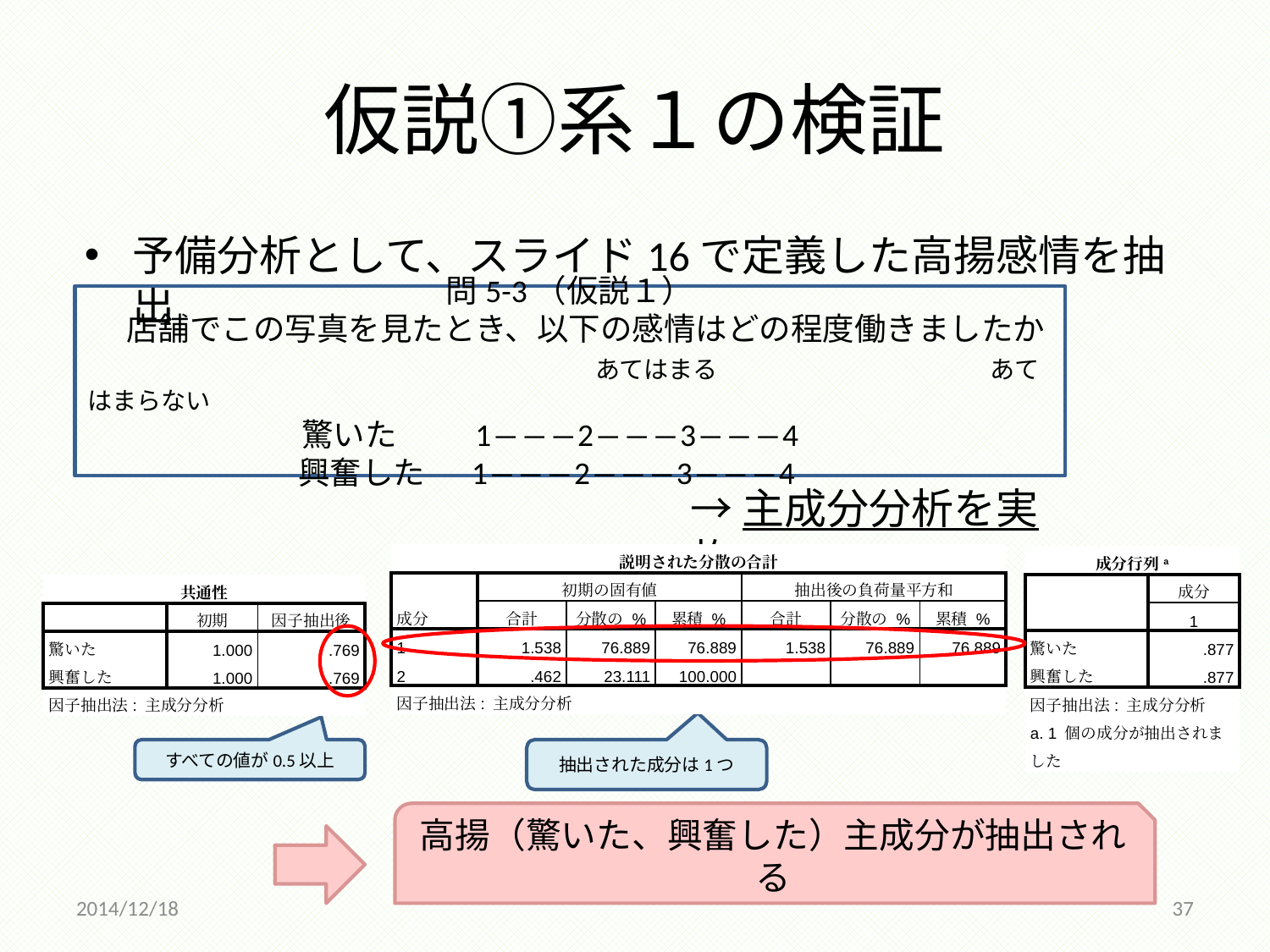

# 仮説①系１の検証
予備分析として、スライド16で定義した高揚感情を抽出

問5-3（仮説１）
　店舗でこの写真を見たとき、以下の感情はどの程度働きましたか
　　　　　　　　　　　　　　　　あてはまる　　　　　　　　　　　あてはまらない
驚いた 　　1―――2―――3―――4
興奮した　 1―――2―――3―――4
→主成分分析を実施
| 説明された分散の合計 |  |  |  |  |  |  |
| --- | --- | --- | --- | --- | --- | --- |
| 成分 | 初期の固有値 |  |  | 抽出後の負荷量平方和 |  |  |
|  | 合計 | 分散の % | 累積 % | 合計 | 分散の % | 累積 % |
| 1 | 1.538 | 76.889 | 76.889 | 1.538 | 76.889 | 76.889 |
| 2 | .462 | 23.111 | 100.000 |  |  |  |
| 因子抽出法: 主成分分析 |  |  |  |  |  |  |
| 成分行列a |  |
| --- | --- |
|  | 成分 |
|  | 1 |
| 驚いた | .877 |
| 興奮した | .877 |
| 因子抽出法: 主成分分析 |  |
| a. 1 個の成分が抽出されました |  |
| 共通性 |  |  |
| --- | --- | --- |
|  | 初期 | 因子抽出後 |
| 驚いた | 1.000 | .769 |
| 興奮した | 1.000 | .769 |
| 因子抽出法: 主成分分析 |  |  |

すべての値が0.5以上
抽出された成分は1つ
高揚（驚いた、興奮した）主成分が抽出される

2014/12/18
37